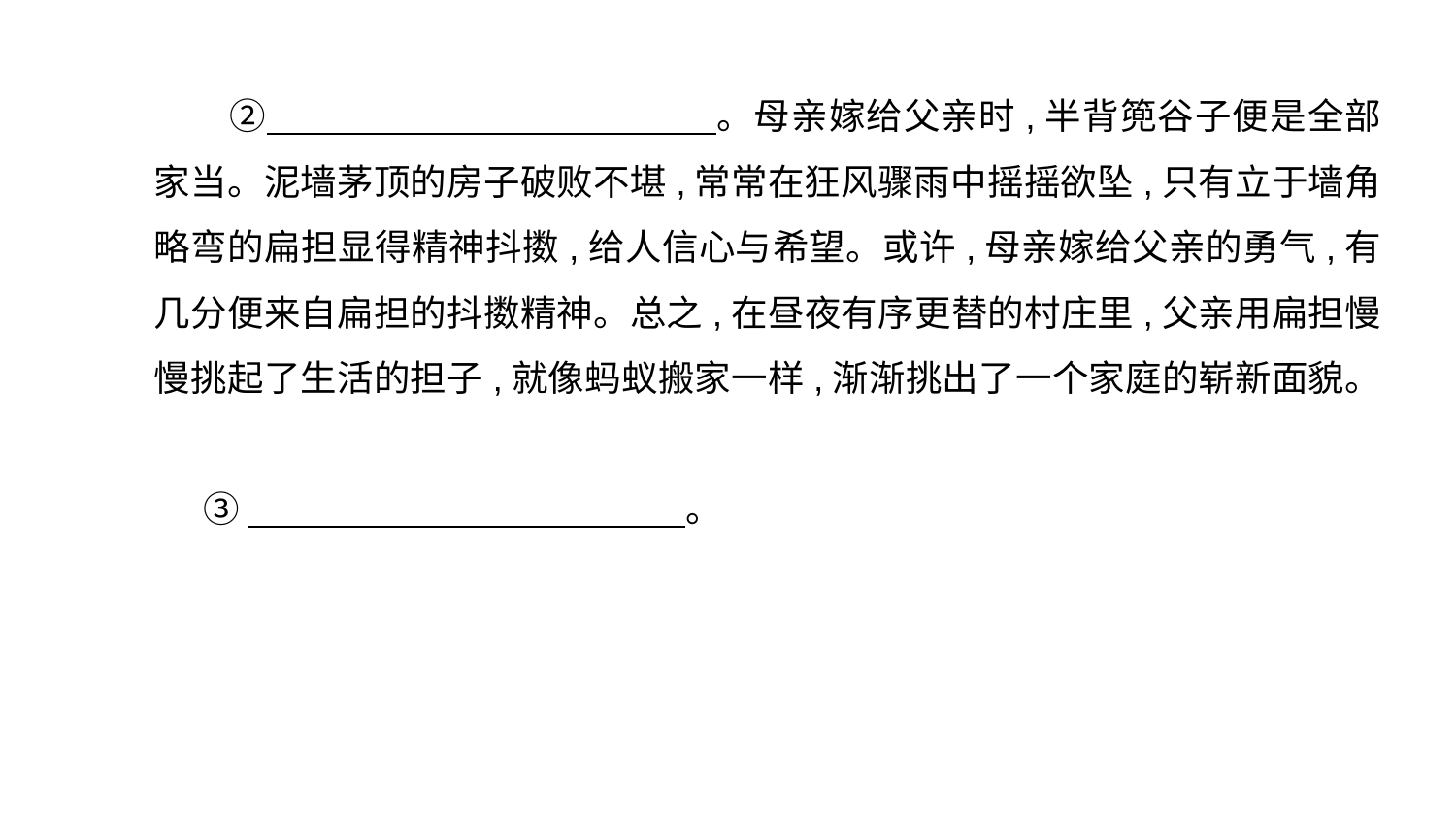

②　　　　　　　　　　　　。母亲嫁给父亲时,半背篼谷子便是全部家当。泥墙茅顶的房子破败不堪,常常在狂风骤雨中摇摇欲坠,只有立于墙角略弯的扁担显得精神抖擞,给人信心与希望。或许,母亲嫁给父亲的勇气,有几分便来自扁担的抖擞精神。总之,在昼夜有序更替的村庄里,父亲用扁担慢慢挑起了生活的担子,就像蚂蚁搬家一样,渐渐挑出了一个家庭的崭新面貌。
      ③　　　　　　　　　　　　。